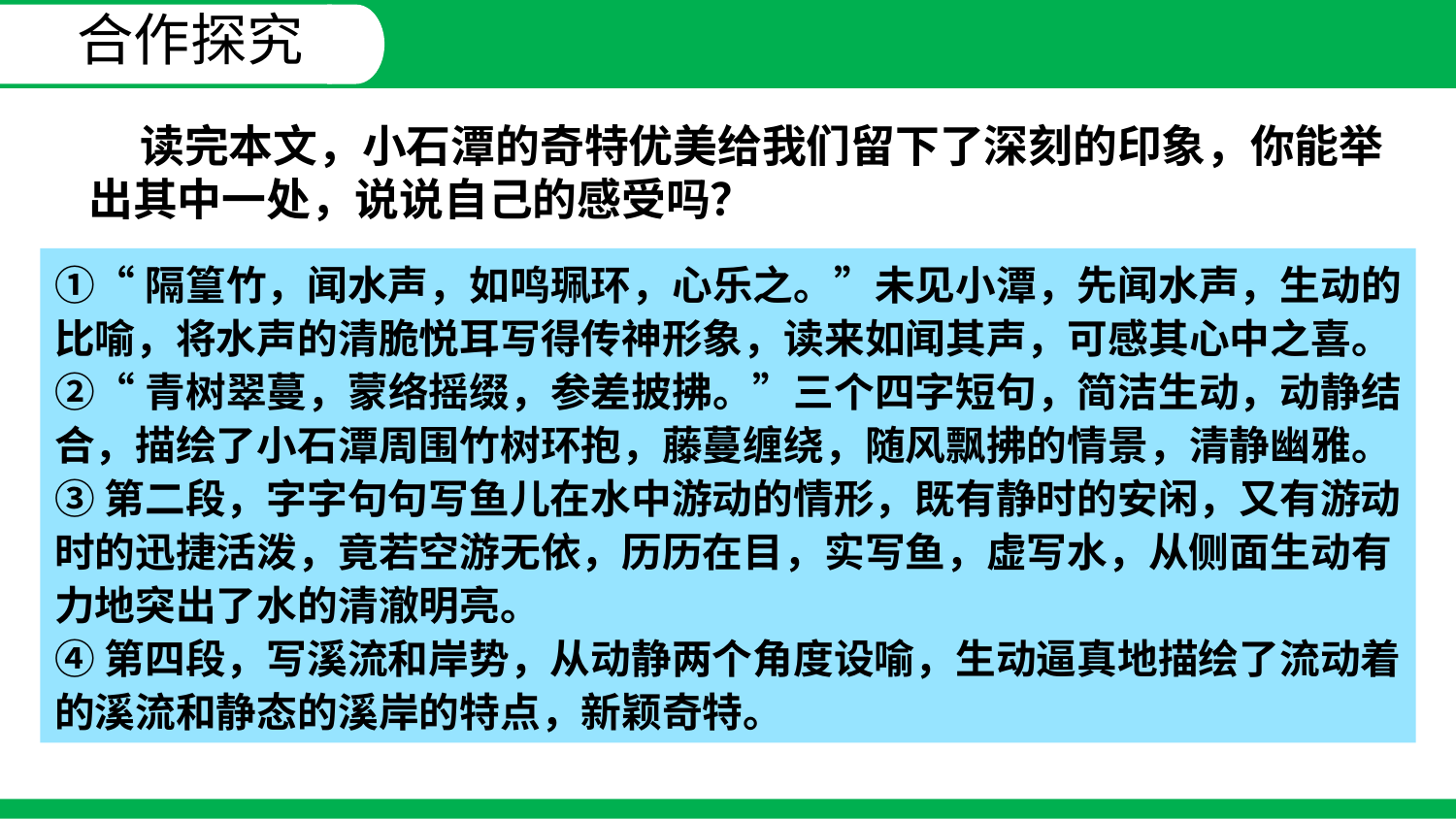

合作探究
    读完本文，小石潭的奇特优美给我们留下了深刻的印象，你能举出其中一处，说说自己的感受吗？
①“隔篁竹，闻水声，如鸣珮环，心乐之。”未见小潭，先闻水声，生动的比喻，将水声的清脆悦耳写得传神形象，读来如闻其声，可感其心中之喜。
②“青树翠蔓，蒙络摇缀，参差披拂。”三个四字短句，简洁生动，动静结合，描绘了小石潭周围竹树环抱，藤蔓缠绕，随风飘拂的情景，清静幽雅。
③第二段，字字句句写鱼儿在水中游动的情形，既有静时的安闲，又有游动时的迅捷活泼，竟若空游无依，历历在目，实写鱼，虚写水，从侧面生动有力地突出了水的清澈明亮。
④第四段，写溪流和岸势，从动静两个角度设喻，生动逼真地描绘了流动着的溪流和静态的溪岸的特点，新颖奇特。